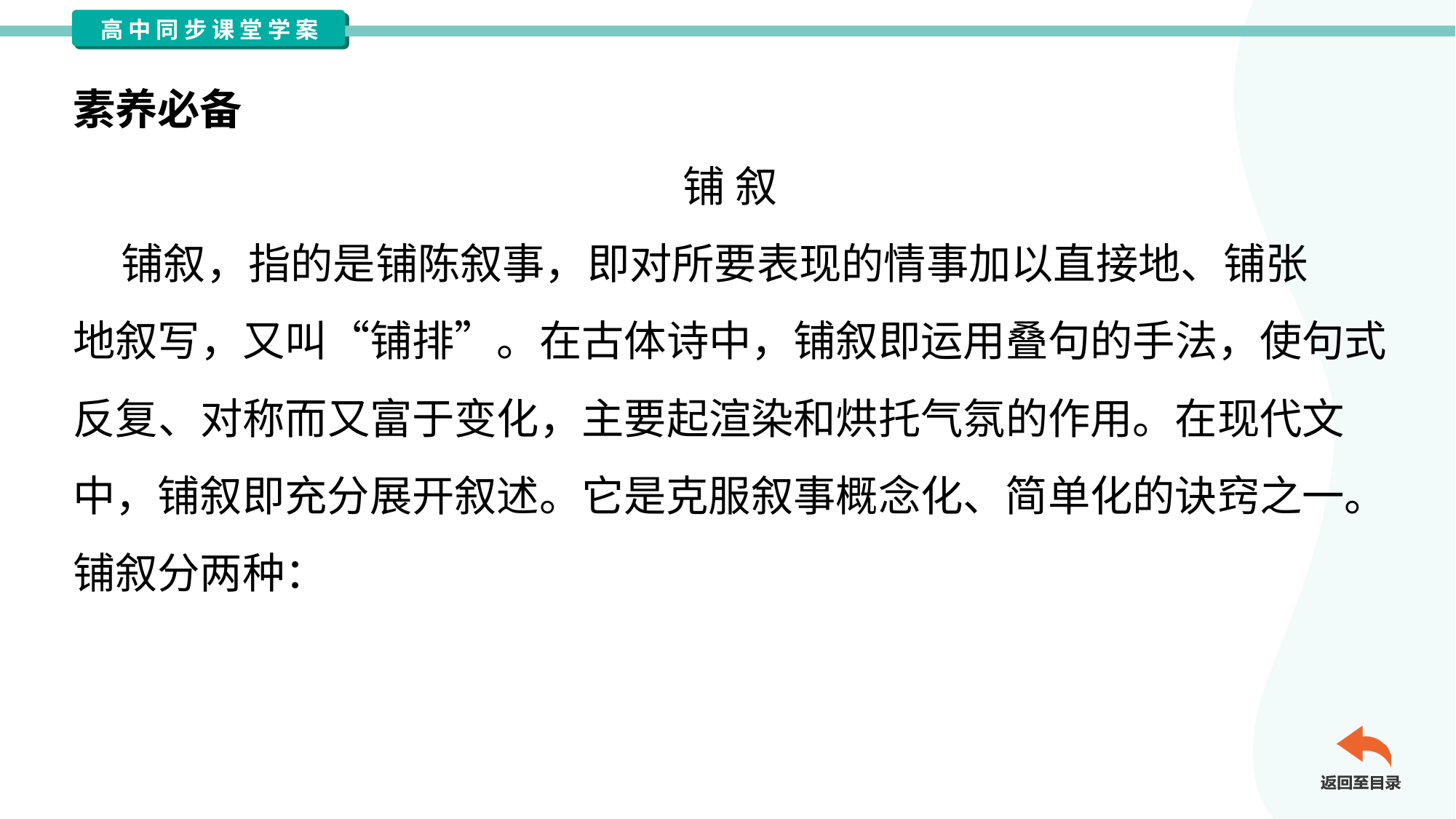

素养必备
铺 叙
    铺叙，指的是铺陈叙事，即对所要表现的情事加以直接地、铺张
地叙写，又叫“铺排”。在古体诗中，铺叙即运用叠句的手法，使句式
反复、对称而又富于变化，主要起渲染和烘托气氛的作用。在现代文
中，铺叙即充分展开叙述。它是克服叙事概念化、简单化的诀窍之一。
铺叙分两种：